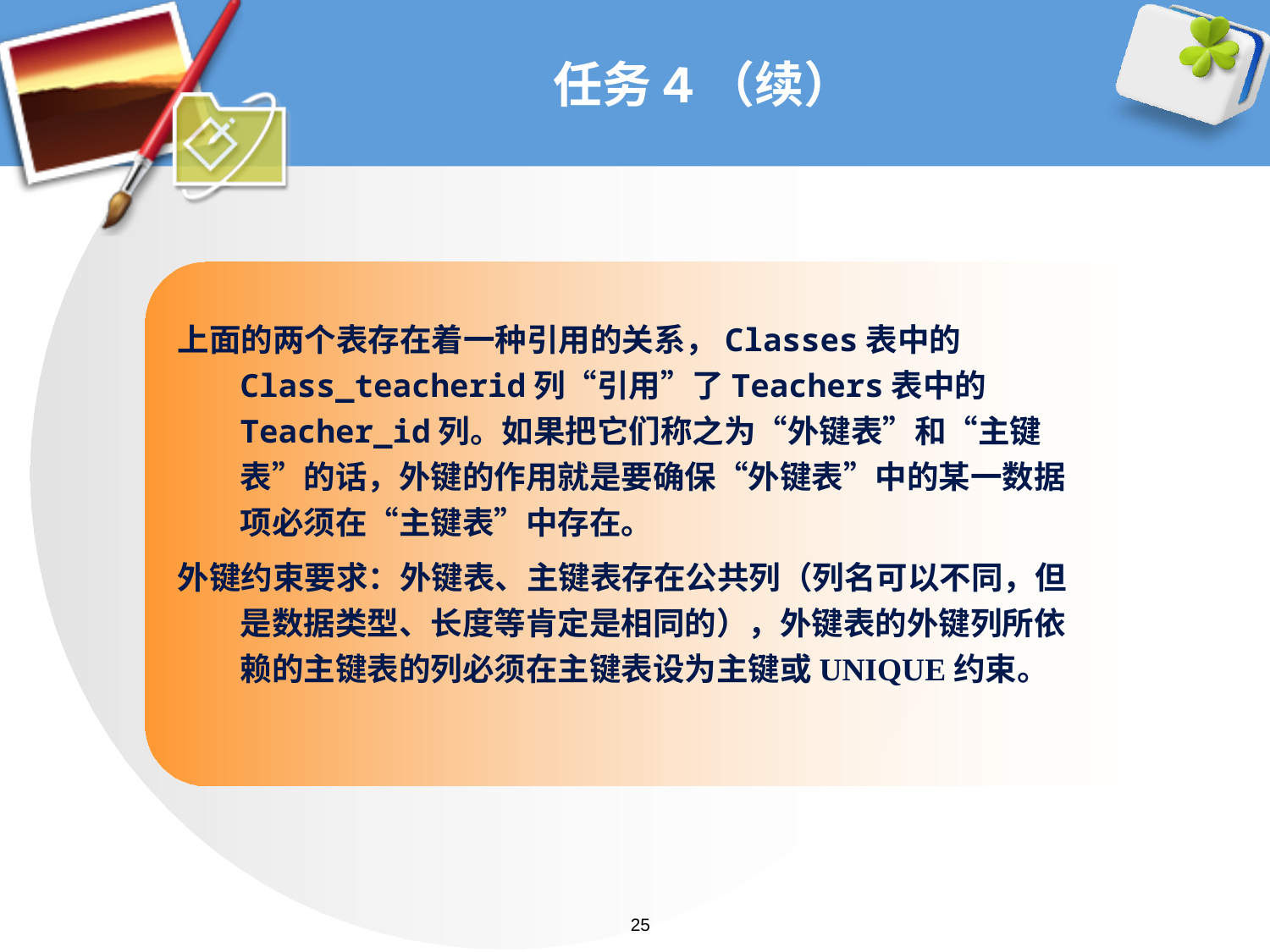

# 任务4（续）

上面的两个表存在着一种引用的关系，Classes表中的Class_teacherid列“引用”了Teachers表中的Teacher_id列。如果把它们称之为“外键表”和“主键表”的话，外键的作用就是要确保“外键表”中的某一数据项必须在“主键表”中存在。
外键约束要求：外键表、主键表存在公共列（列名可以不同，但是数据类型、长度等肯定是相同的），外键表的外键列所依赖的主键表的列必须在主键表设为主键或UNIQUE约束。

25